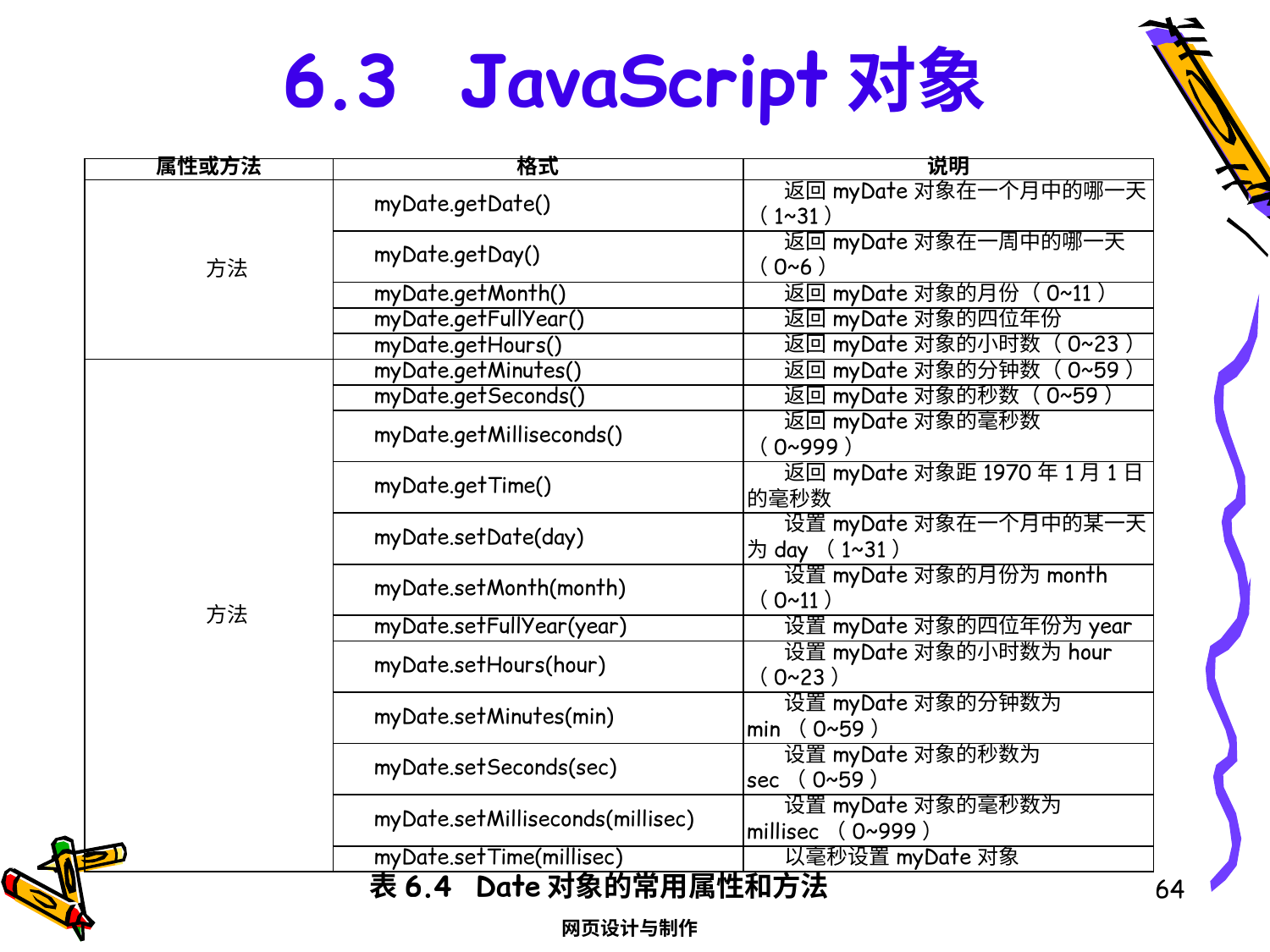

# 6.3  JavaScript对象
| 属性或方法 | 格式 | 说明 |
| --- | --- | --- |
| 方法 | myDate.getDate() | 返回myDate对象在一个月中的哪一天（1~31） |
|  | myDate.getDay() | 返回myDate对象在一周中的哪一天（0~6） |
|  | myDate.getMonth() | 返回myDate对象的月份（0~11） |
|  | myDate.getFullYear() | 返回myDate对象的四位年份 |
|  | myDate.getHours() | 返回myDate对象的小时数（0~23） |
| 方法 | myDate.getMinutes() | 返回myDate对象的分钟数（0~59） |
|  | myDate.getSeconds() | 返回myDate对象的秒数（0~59） |
|  | myDate.getMilliseconds() | 返回myDate对象的毫秒数（0~999） |
|  | myDate.getTime() | 返回myDate对象距1970年1月1日的毫秒数 |
|  | myDate.setDate(day) | 设置myDate对象在一个月中的某一天为day（1~31） |
|  | myDate.setMonth(month) | 设置myDate对象的月份为month（0~11） |
|  | myDate.setFullYear(year) | 设置myDate对象的四位年份为year |
|  | myDate.setHours(hour) | 设置myDate对象的小时数为hour（0~23） |
|  | myDate.setMinutes(min) | 设置myDate对象的分钟数为min（0~59） |
|  | myDate.setSeconds(sec) | 设置myDate对象的秒数为sec（0~59） |
|  | myDate.setMilliseconds(millisec) | 设置myDate对象的毫秒数为millisec（0~999） |
|  | myDate.setTime(millisec) | 以毫秒设置myDate对象 |
表6.4  Date对象的常用属性和方法
64
网页设计与制作